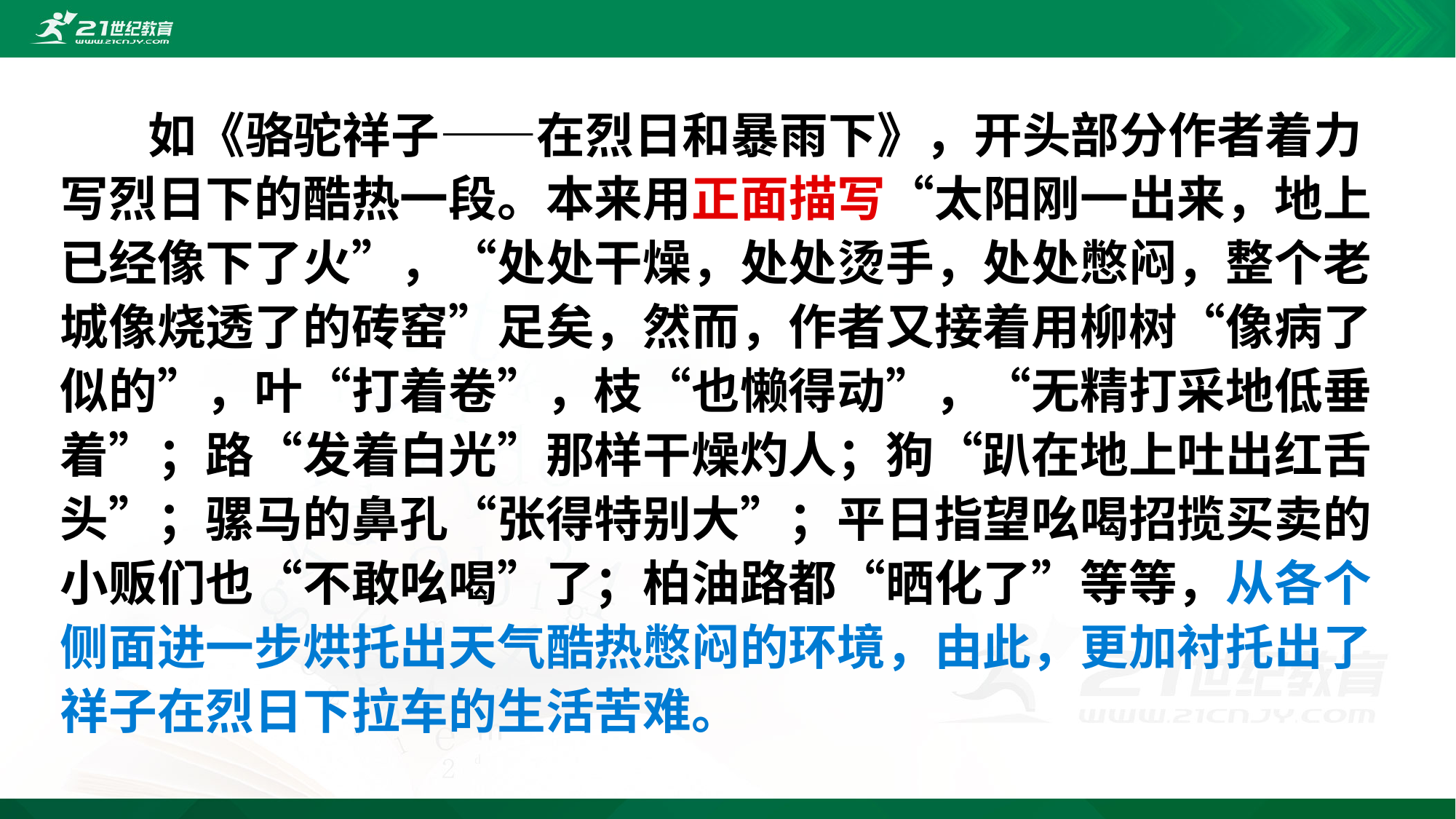

如《骆驼祥子——在烈日和暴雨下》，开头部分作者着力写烈日下的酷热一段。本来用正面描写“太阳刚一出来，地上已经像下了火”，“处处干燥，处处烫手，处处憋闷，整个老城像烧透了的砖窑”足矣，然而，作者又接着用柳树“像病了似的”，叶“打着卷”，枝“也懒得动”，“无精打采地低垂着”；路“发着白光”那样干燥灼人；狗“趴在地上吐出红舌头”；骡马的鼻孔“张得特别大”；平日指望吆喝招揽买卖的小贩们也“不敢吆喝”了；柏油路都“晒化了”等等，从各个侧面进一步烘托出天气酷热憋闷的环境，由此，更加衬托出了祥子在烈日下拉车的生活苦难。